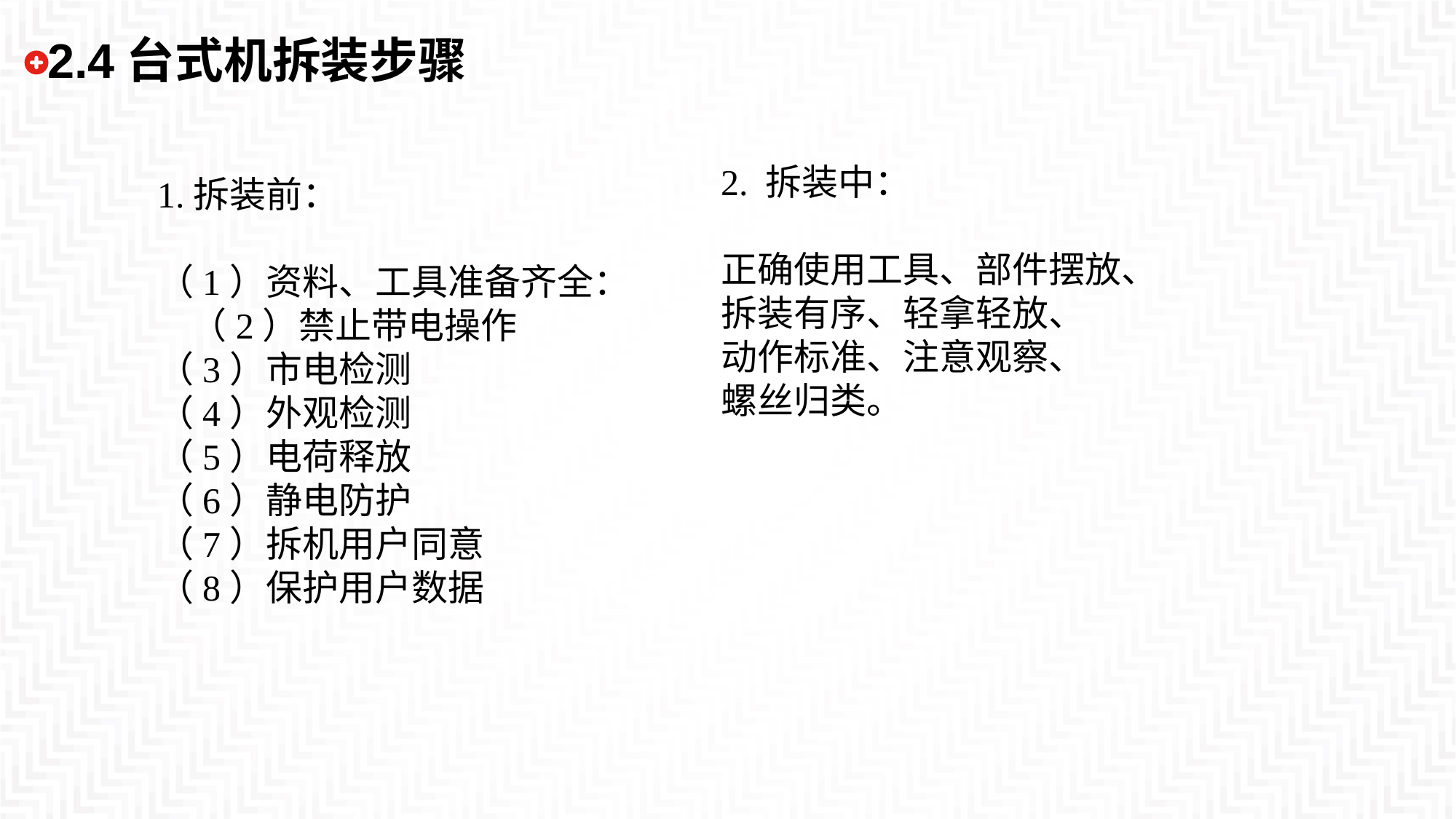

# 2.4台式机拆装步骤
2. 拆装中：

正确使用工具、部件摆放、
拆装有序、轻拿轻放、
动作标准、注意观察、
螺丝归类。
1.拆装前：

（1）资料、工具准备齐全：
   （2）禁止带电操作
（3）市电检测
（4）外观检测
（5）电荷释放
（6）静电防护
（7）拆机用户同意
（8）保护用户数据